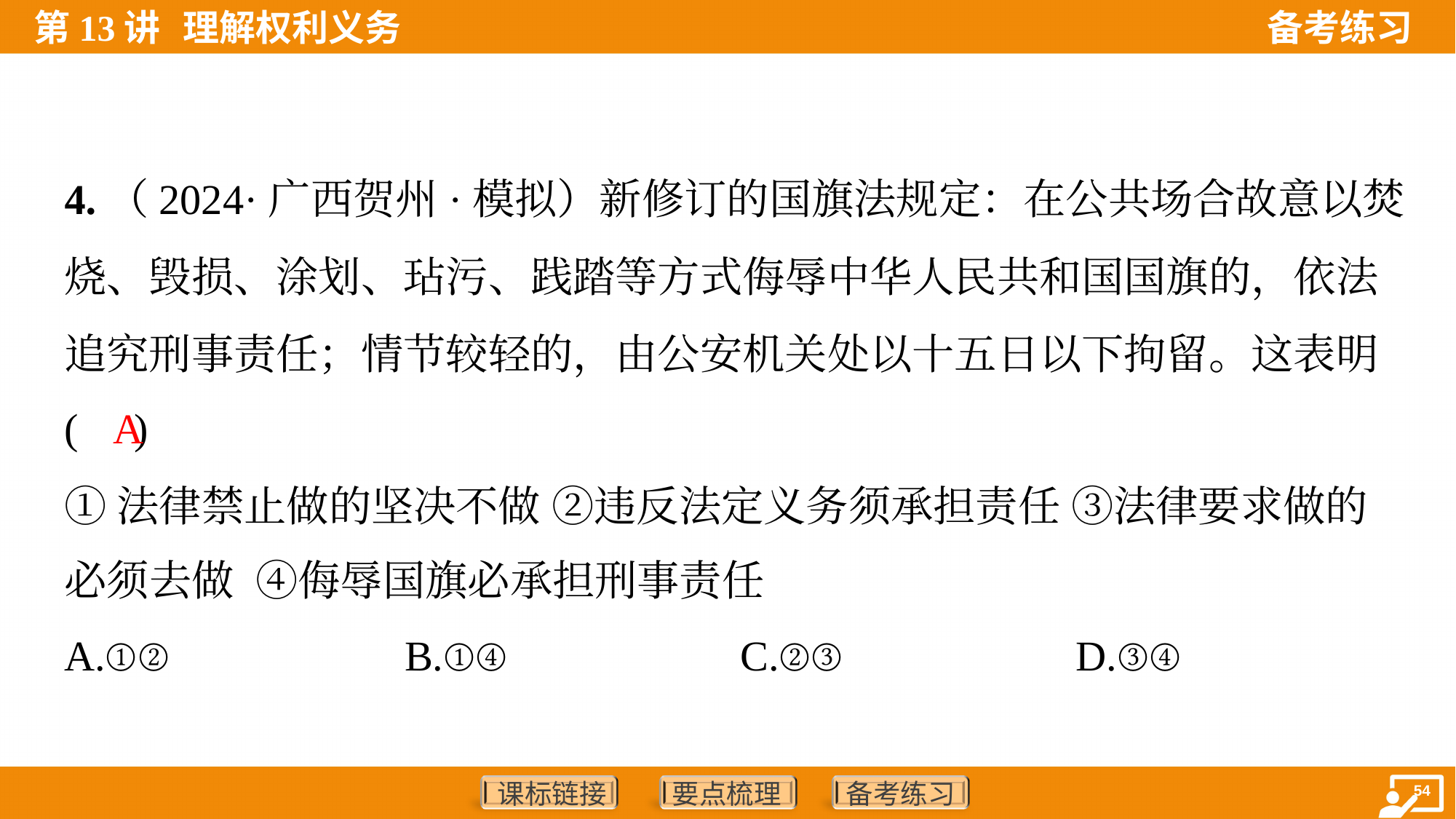

4.（2024·广西贺州·模拟）新修订的国旗法规定：在公共场合故意以焚
烧、毁损、涂划、玷污、践踏等方式侮辱中华人民共和国国旗的，依法
追究刑事责任；情节较轻的，由公安机关处以十五日以下拘留。这表明
(     )
A
①法律禁止做的坚决不做 ②违反法定义务须承担责任 ③法律要求做的
必须去做  ④侮辱国旗必承担刑事责任
A.①②	B.①④	C.②③	D.③④